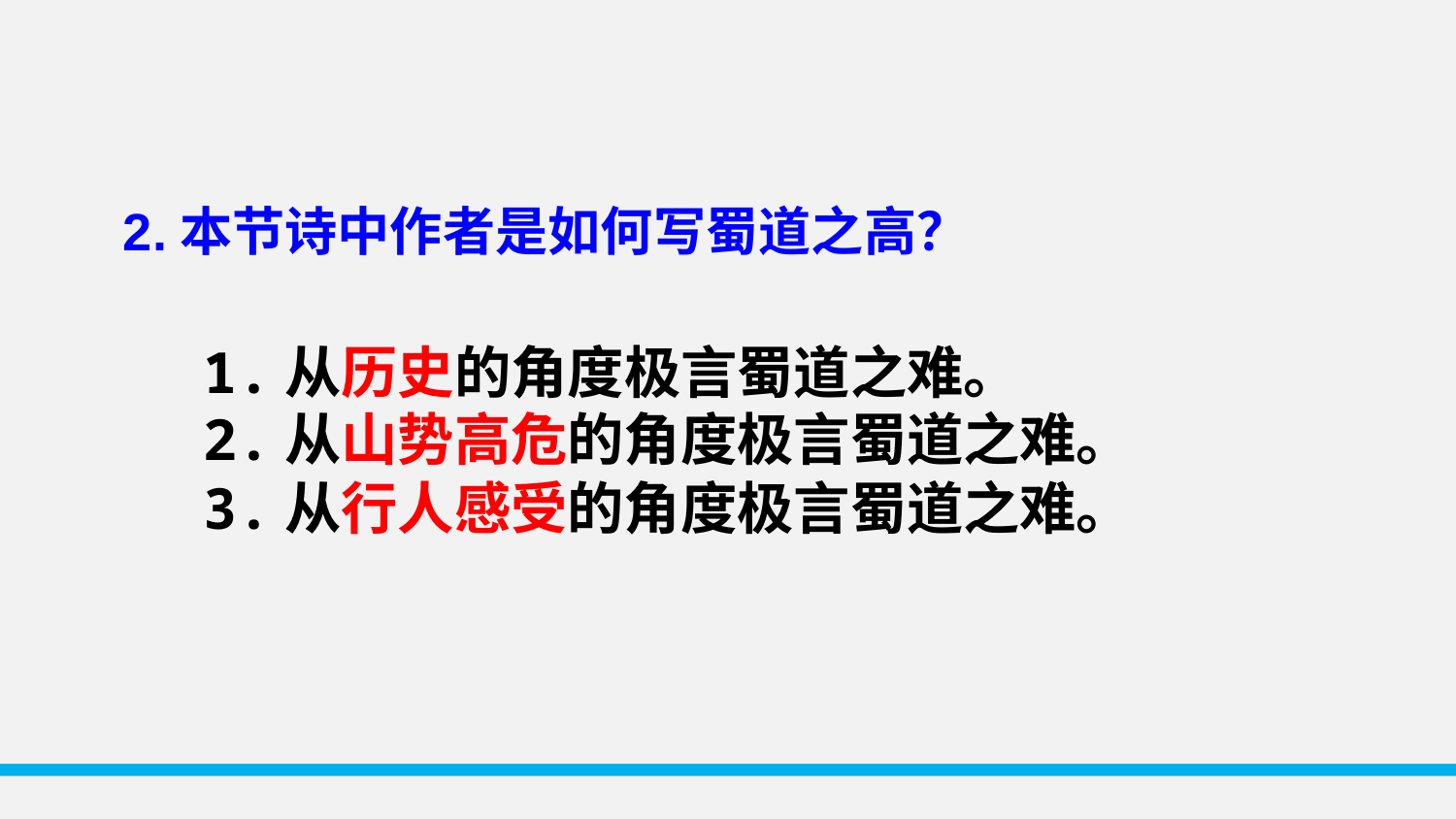

2.本节诗中作者是如何写蜀道之高？
1.从历史的角度极言蜀道之难。
2.从山势高危的角度极言蜀道之难。
3.从行人感受的角度极言蜀道之难。